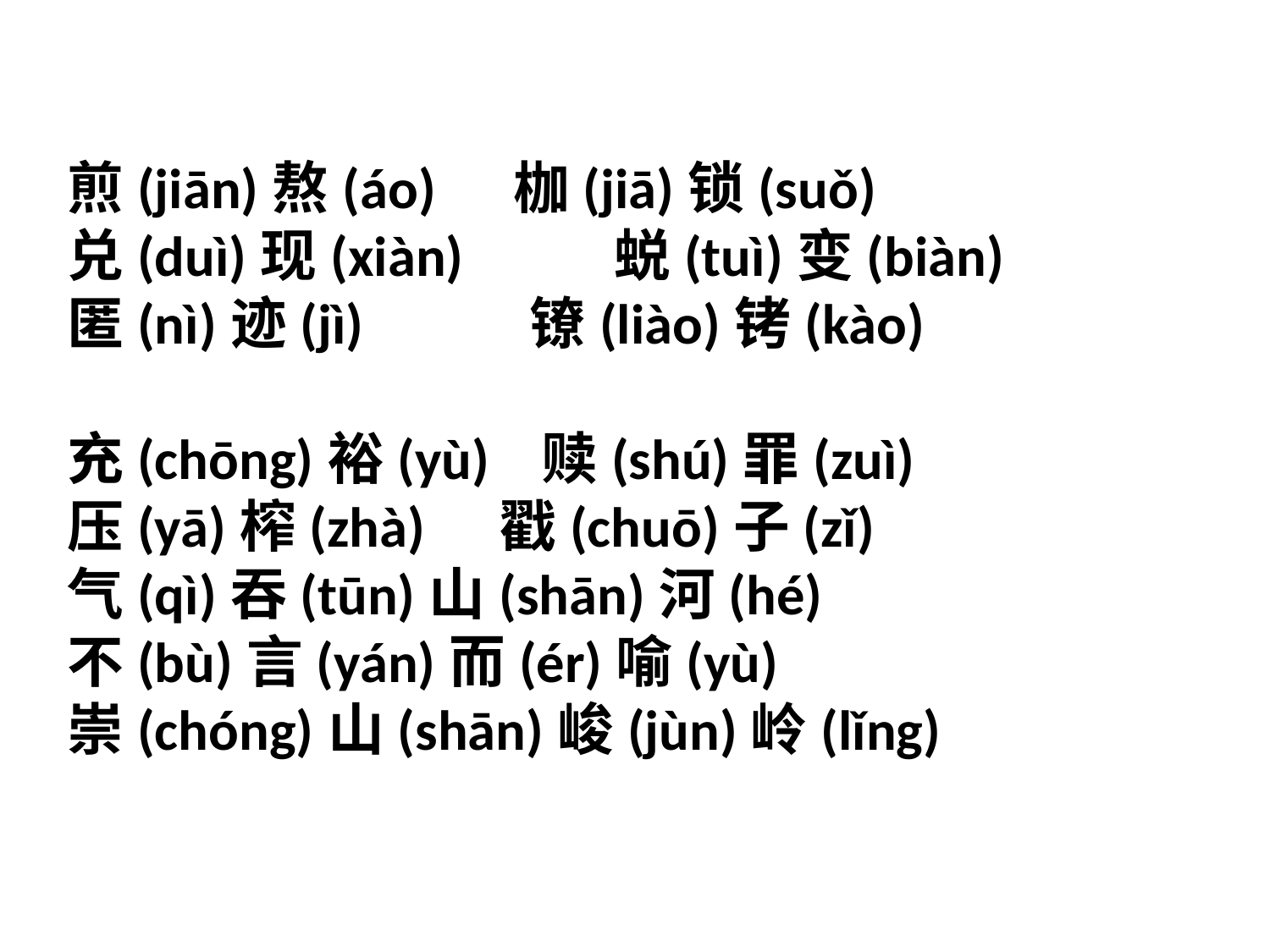

煎(jiān)熬(áo)     枷(jiā)锁(suǒ)
兑(duì)现(xiàn)	  蜕(tuì)变(biàn)
匿(nì)迹(jì)            镣(liào)铐(kào)
充(chōng)裕(yù)   赎(shú)罪(zuì)
压(yā)榨(zhà)	   戳(chuō)子(zǐ)
气(qì)吞(tūn)山(shān)河(hé)
不(bù)言(yán)而(ér)喻(yù)
崇(chóng)山(shān)峻(jùn)岭(lǐng)